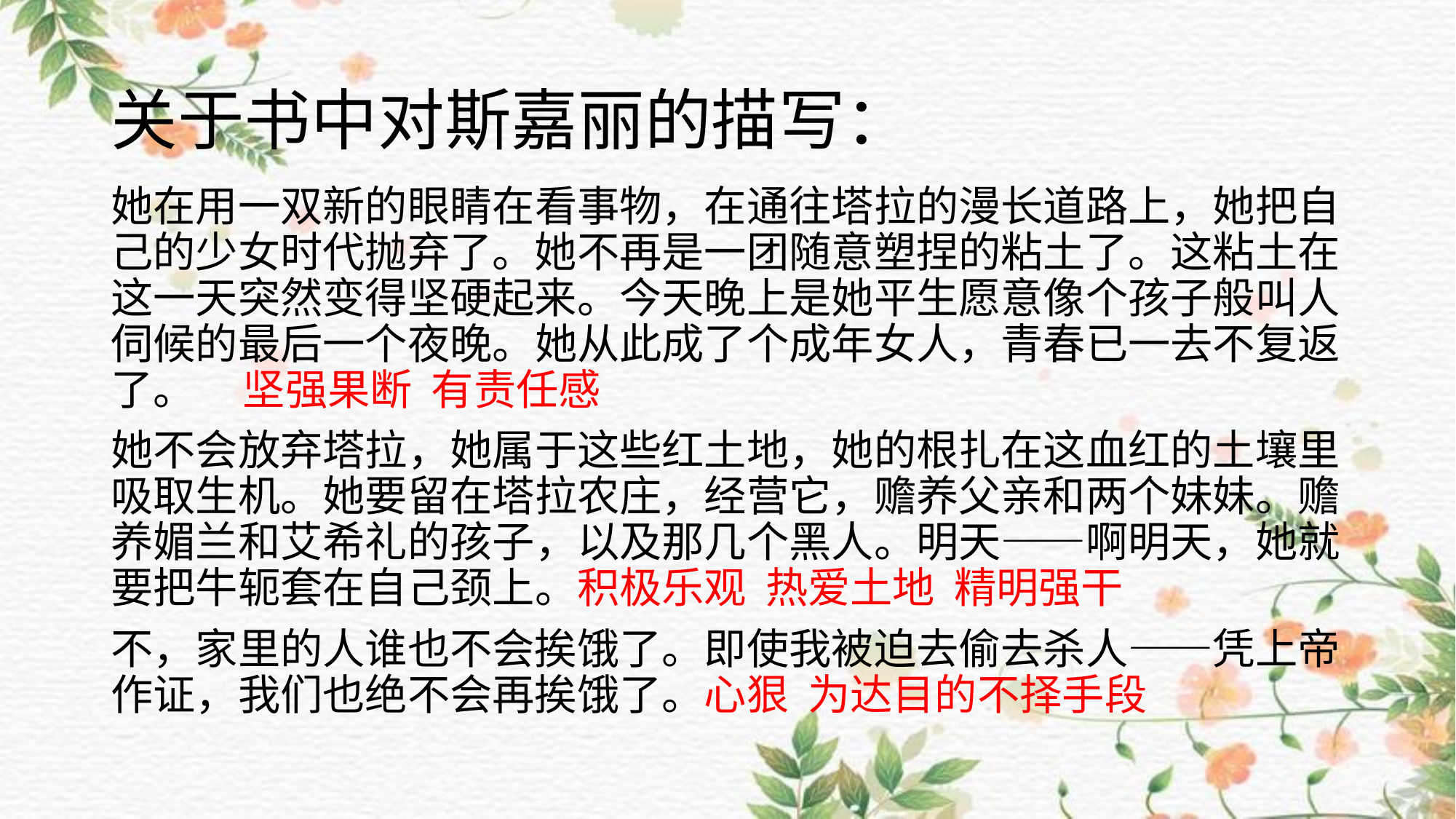

# 关于书中对斯嘉丽的描写：
她在用一双新的眼睛在看事物，在通往塔拉的漫长道路上，她把自己的少女时代抛弃了。她不再是一团随意塑捏的粘土了。这粘土在这一天突然变得坚硬起来。今天晚上是她平生愿意像个孩子般叫人伺候的最后一个夜晚。她从此成了个成年女人，青春已一去不复返了。     坚强果断  有责任感
她不会放弃塔拉，她属于这些红土地，她的根扎在这血红的土壤里吸取生机。她要留在塔拉农庄，经营它，赡养父亲和两个妹妹。赡养媚兰和艾希礼的孩子，以及那几个黑人。明天——啊明天，她就要把牛轭套在自己颈上。积极乐观  热爱土地  精明强干
不，家里的人谁也不会挨饿了。即使我被迫去偷去杀人——凭上帝作证，我们也绝不会再挨饿了。心狠  为达目的不择手段